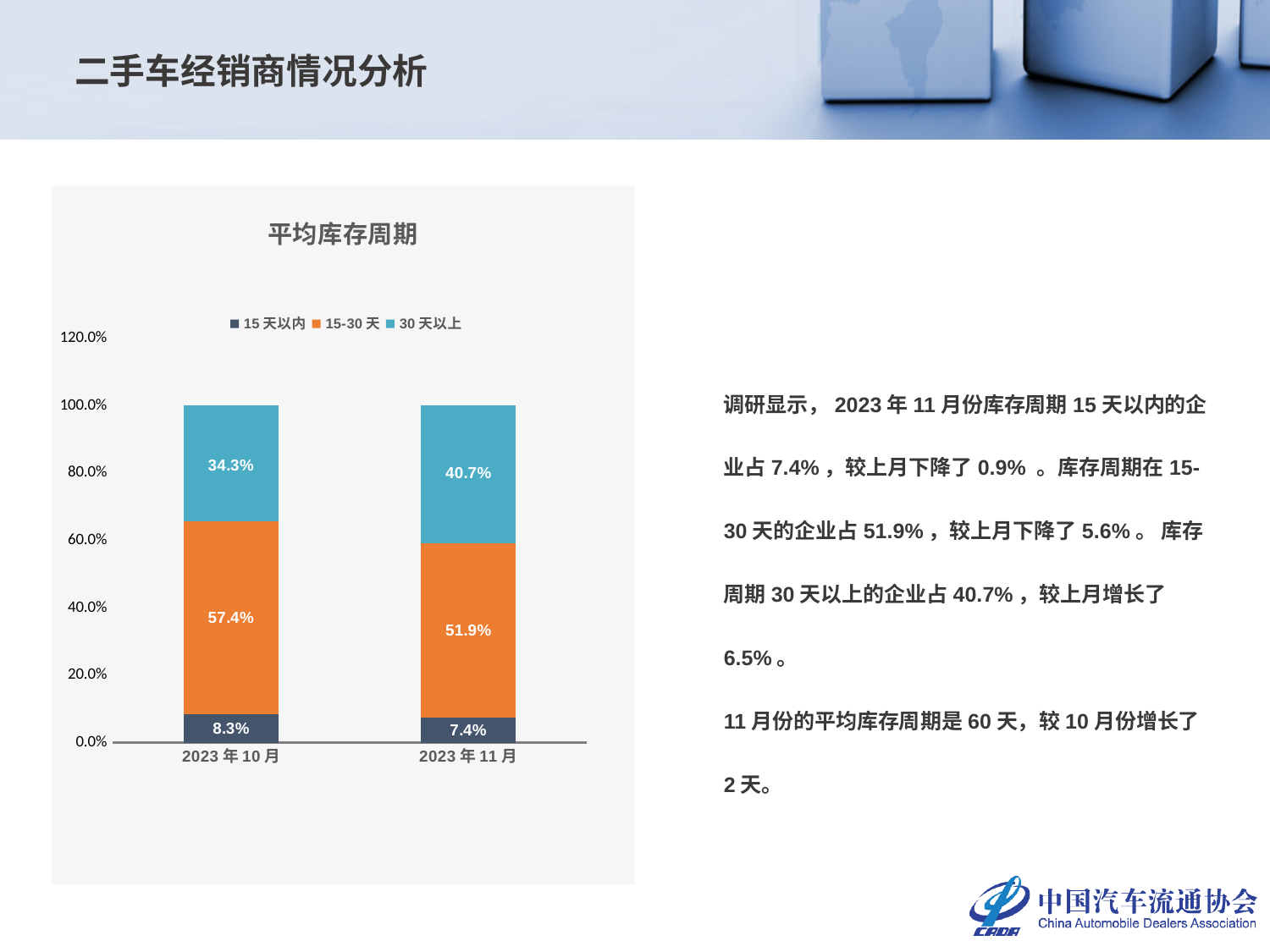

二手车经销商情况分析

### Chart: 平均库存周期

| Category | 15天以内 | 15-30天 | 30天以上 |
|---|---|---|---|
| 2023年10月 | 0.08333333333333333 | 0.5740740740740741 | 0.3425925925925926 |
| 2023年11月 | 0.07407407407407407 | 0.5185185185185185 | 0.4074074074074074 |
调研显示，2023年11月份库存周期15天以内的企业占7.4%，较上月下降了0.9% 。库存周期在15-30天的企业占51.9%，较上月下降了5.6%。 库存周期30天以上的企业占40.7%，较上月增长了6.5%。
11月份的平均库存周期是60天，较10月份增长了2天。